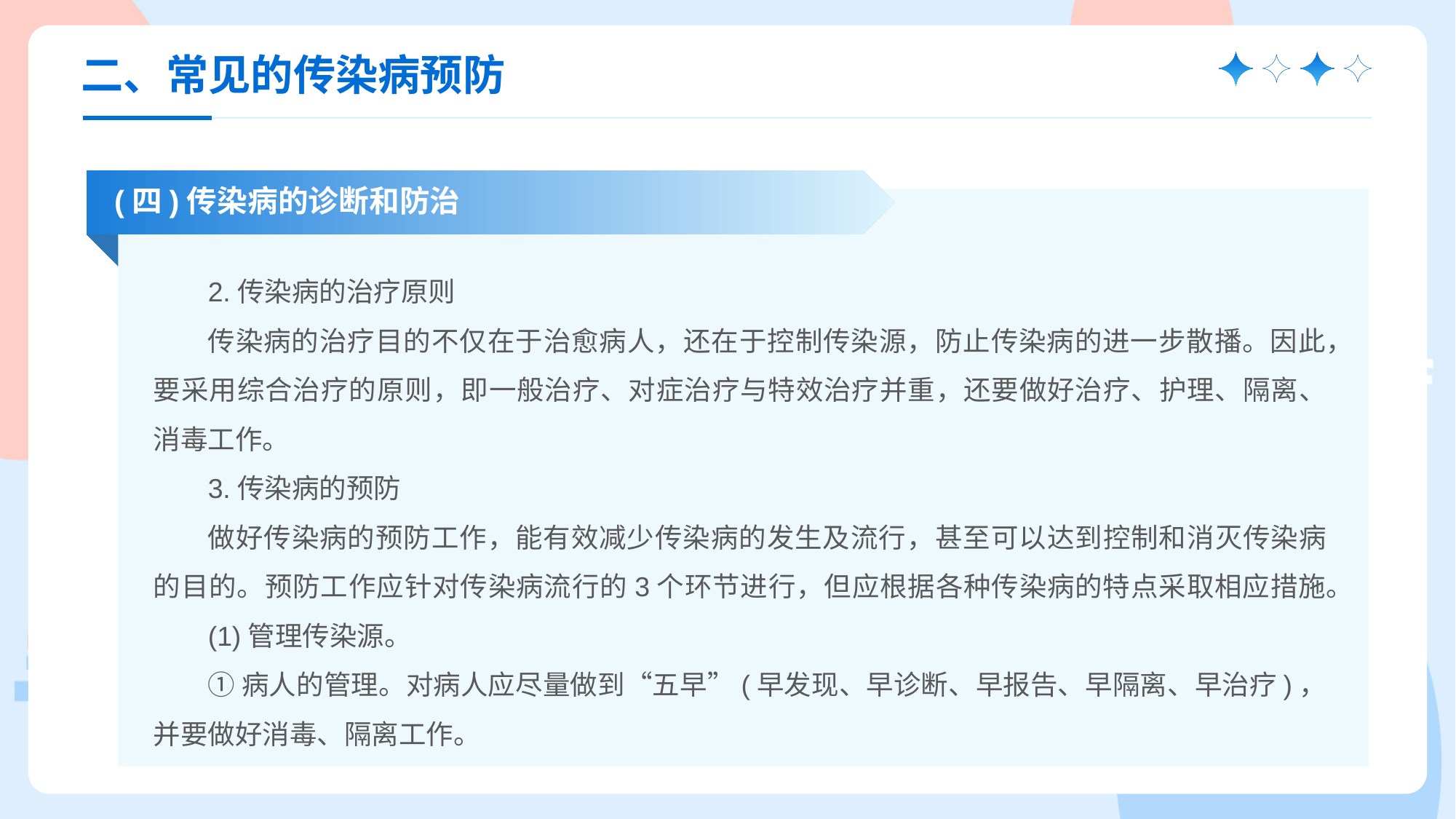

二、常见的传染病预防
(四)传染病的诊断和防治

2.传染病的治疗原则
传染病的治疗目的不仅在于治愈病人，还在于控制传染源，防止传染病的进一步散播。因此，要采用综合治疗的原则，即一般治疗、对症治疗与特效治疗并重，还要做好治疗、护理、隔离、消毒工作。
3.传染病的预防
做好传染病的预防工作，能有效减少传染病的发生及流行，甚至可以达到控制和消灭传染病的目的。预防工作应针对传染病流行的3个环节进行，但应根据各种传染病的特点采取相应措施。
(1)管理传染源。
①病人的管理。对病人应尽量做到“五早”(早发现、早诊断、早报告、早隔离、早治疗)，并要做好消毒、隔离工作。